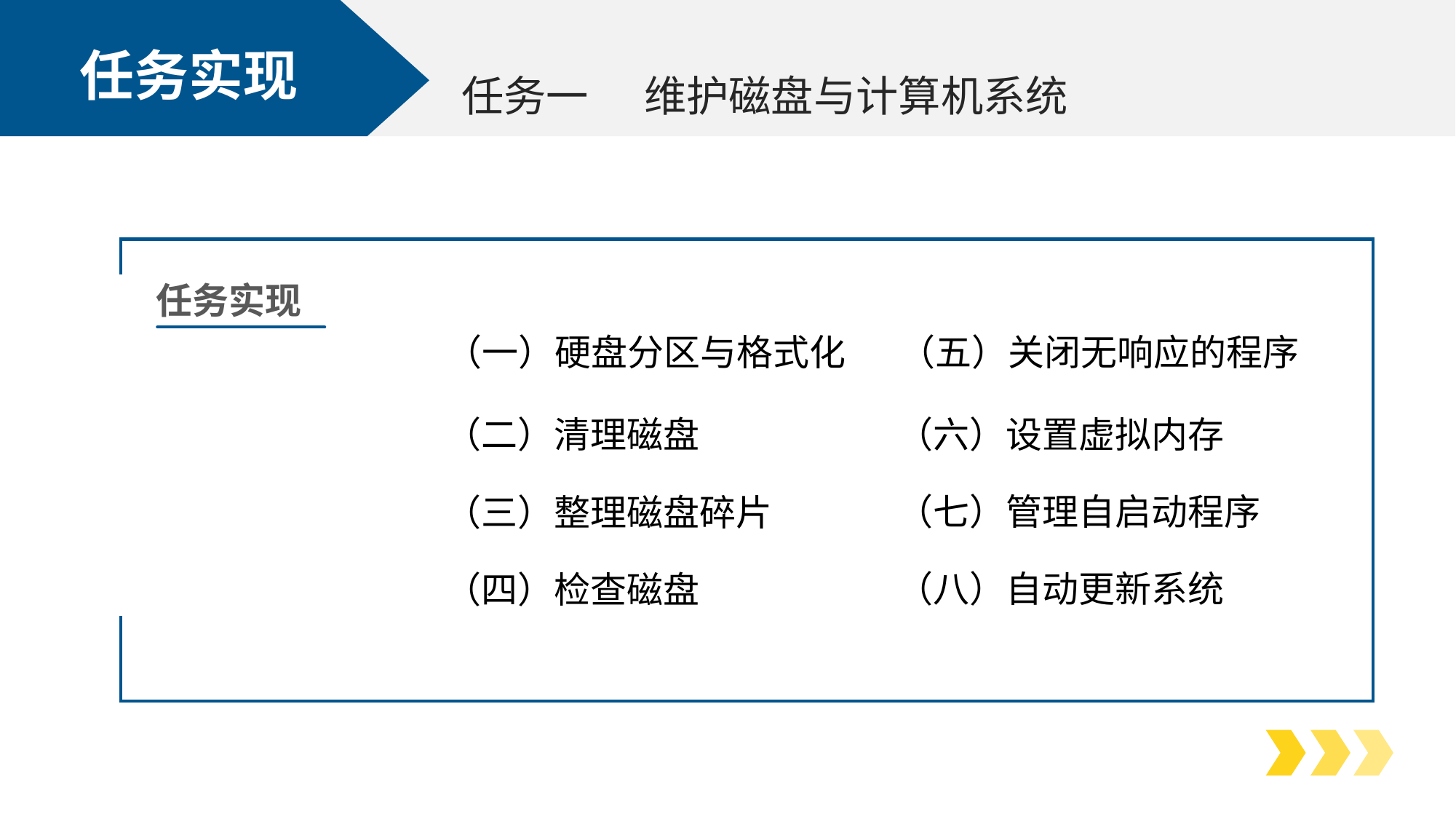

任务实现
 维护磁盘与计算机系统
任务一

任务实现

（五）关闭无响应的程序
（一）硬盘分区与格式化
（六）设置虚拟内存
（二）清理磁盘
（七）管理自启动程序
（三）整理磁盘碎片
（八）自动更新系统
（四）检查磁盘